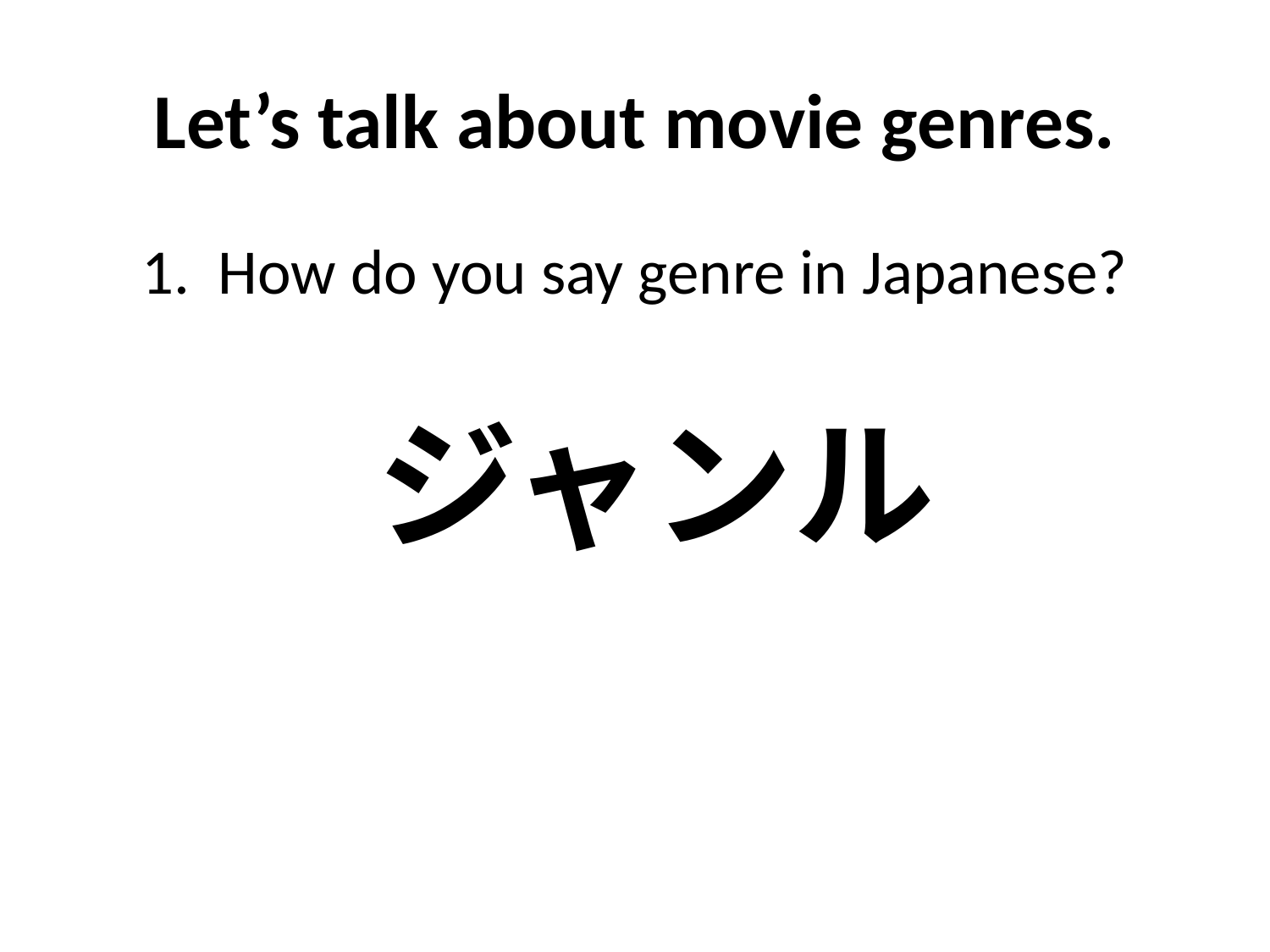

# Let’s talk about movie genres.

1.  How do you say genre in Japanese?
ジャンル